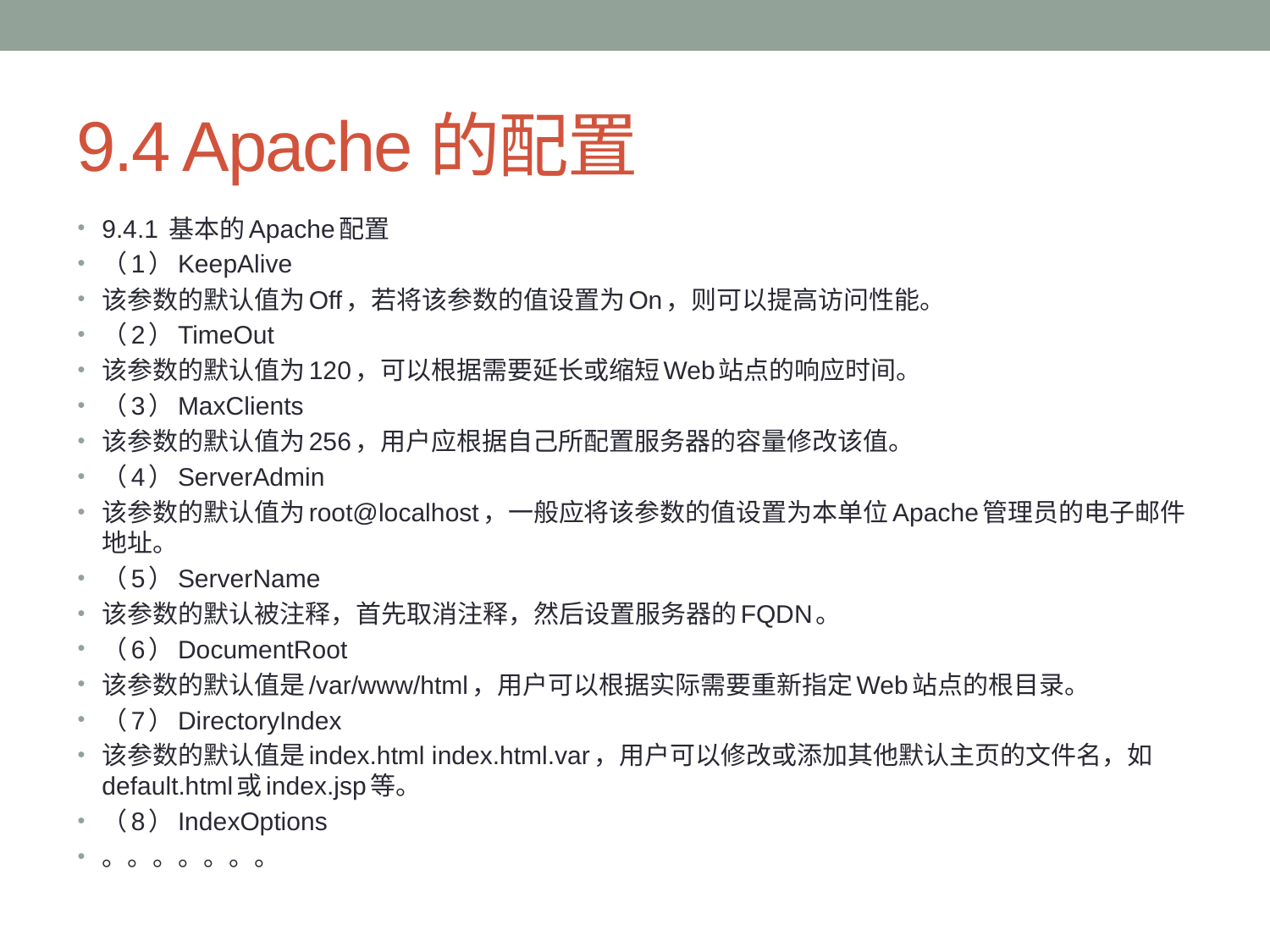

# 9.4 Apache的配置
9.4.1 基本的Apache配置
（1）KeepAlive
该参数的默认值为Off，若将该参数的值设置为On，则可以提高访问性能。
（2）TimeOut
该参数的默认值为120，可以根据需要延长或缩短Web站点的响应时间。
（3）MaxClients
该参数的默认值为256，用户应根据自己所配置服务器的容量修改该值。
（4）ServerAdmin
该参数的默认值为root@localhost，一般应将该参数的值设置为本单位Apache管理员的电子邮件地址。
（5）ServerName
该参数的默认被注释，首先取消注释，然后设置服务器的FQDN。
（6）DocumentRoot
该参数的默认值是/var/www/html，用户可以根据实际需要重新指定Web站点的根目录。
（7）DirectoryIndex
该参数的默认值是index.html index.html.var，用户可以修改或添加其他默认主页的文件名，如default.html或index.jsp等。
（8）IndexOptions
。。。。。。。